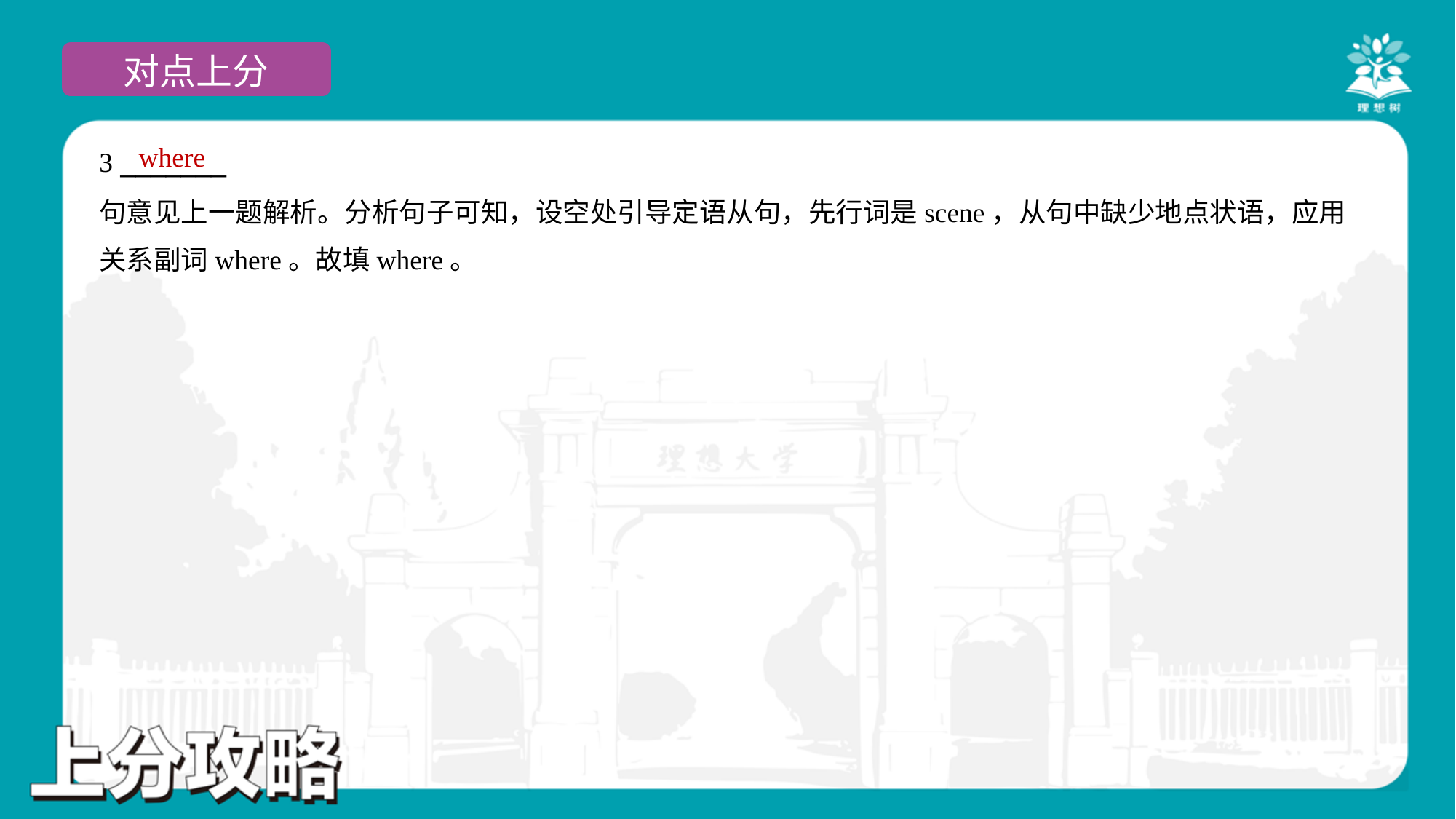

where
3 _______
句意见上一题解析。分析句子可知，设空处引导定语从句，先行词是scene，从句中缺少地点状语，应用
关系副词where。故填where。